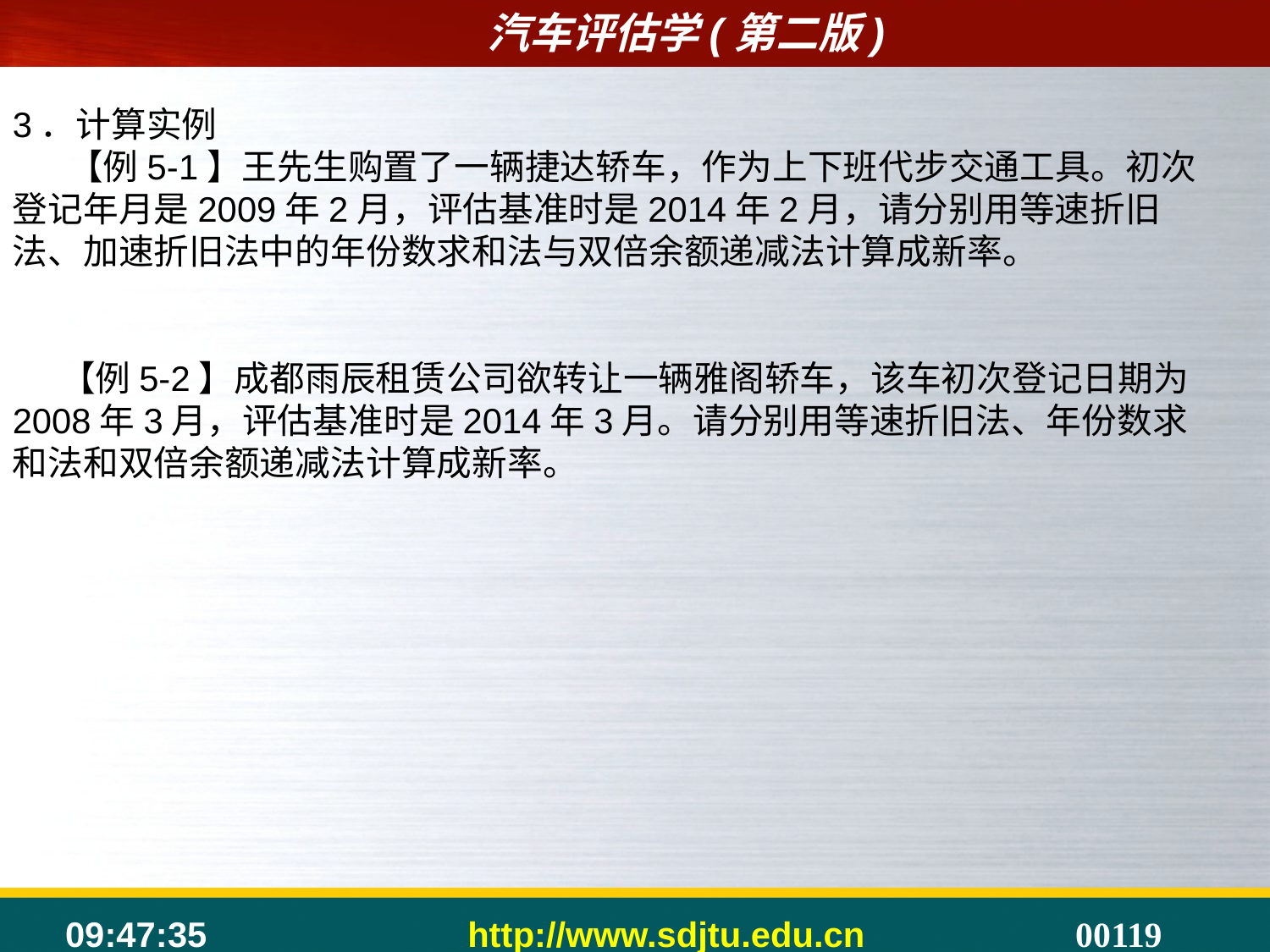

3．计算实例
      【例5-1】王先生购置了一辆捷达轿车，作为上下班代步交通工具。初次登记年月是2009年2月，评估基准时是2014年2月，请分别用等速折旧法、加速折旧法中的年份数求和法与双倍余额递减法计算成新率。

     【例5-2】成都雨辰租赁公司欲转让一辆雅阁轿车，该车初次登记日期为2008年3月，评估基准时是2014年3月。请分别用等速折旧法、年份数求和法和双倍余额递减法计算成新率。